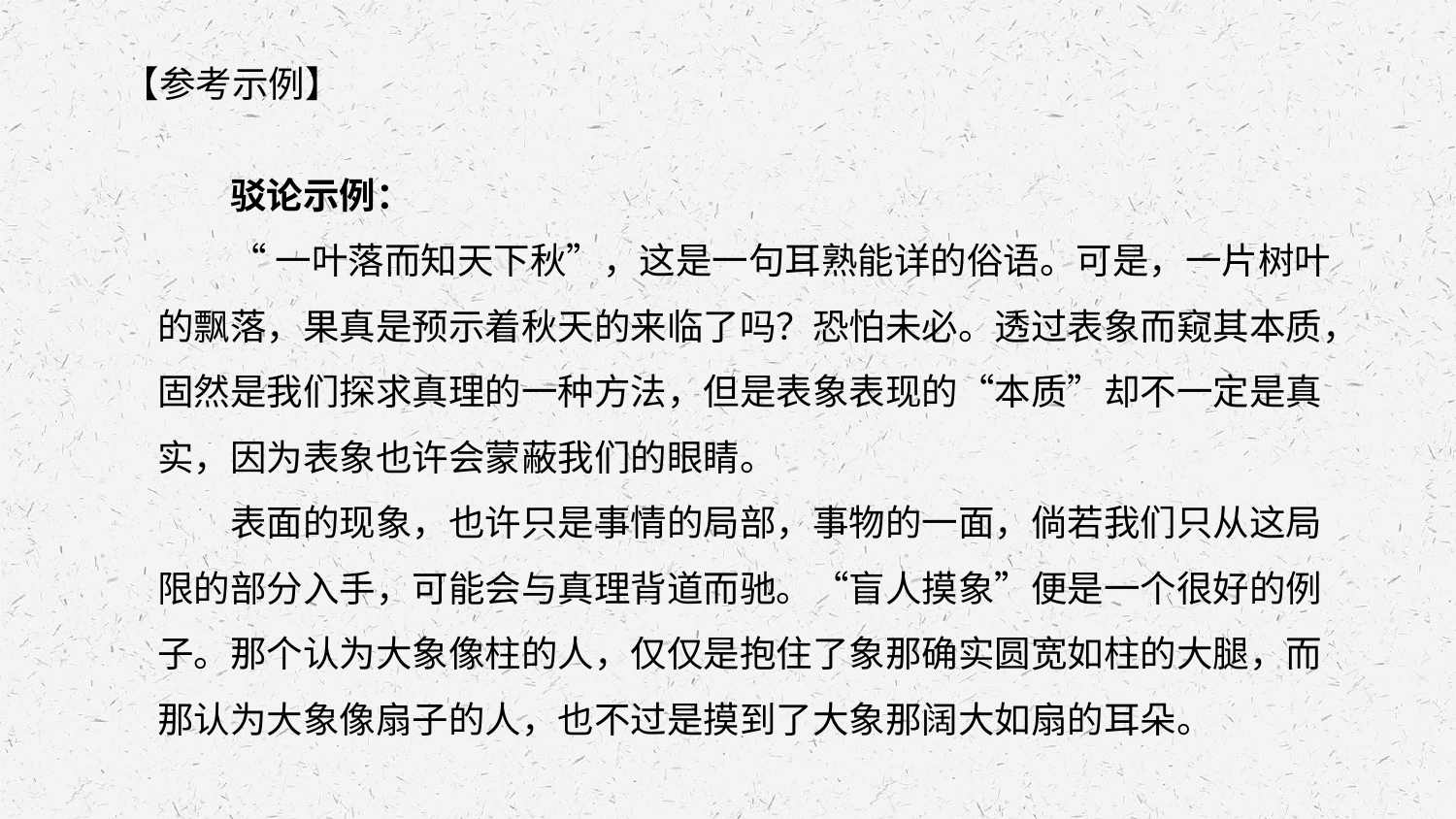

【参考示例】
驳论示例：
“一叶落而知天下秋”，这是一句耳熟能详的俗语。可是，一片树叶的飘落，果真是预示着秋天的来临了吗？恐怕未必。透过表象而窥其本质，固然是我们探求真理的一种方法，但是表象表现的“本质”却不一定是真实，因为表象也许会蒙蔽我们的眼睛。
表面的现象，也许只是事情的局部，事物的一面，倘若我们只从这局限的部分入手，可能会与真理背道而驰。“盲人摸象”便是一个很好的例子。那个认为大象像柱的人，仅仅是抱住了象那确实圆宽如柱的大腿，而那认为大象像扇子的人，也不过是摸到了大象那阔大如扇的耳朵。